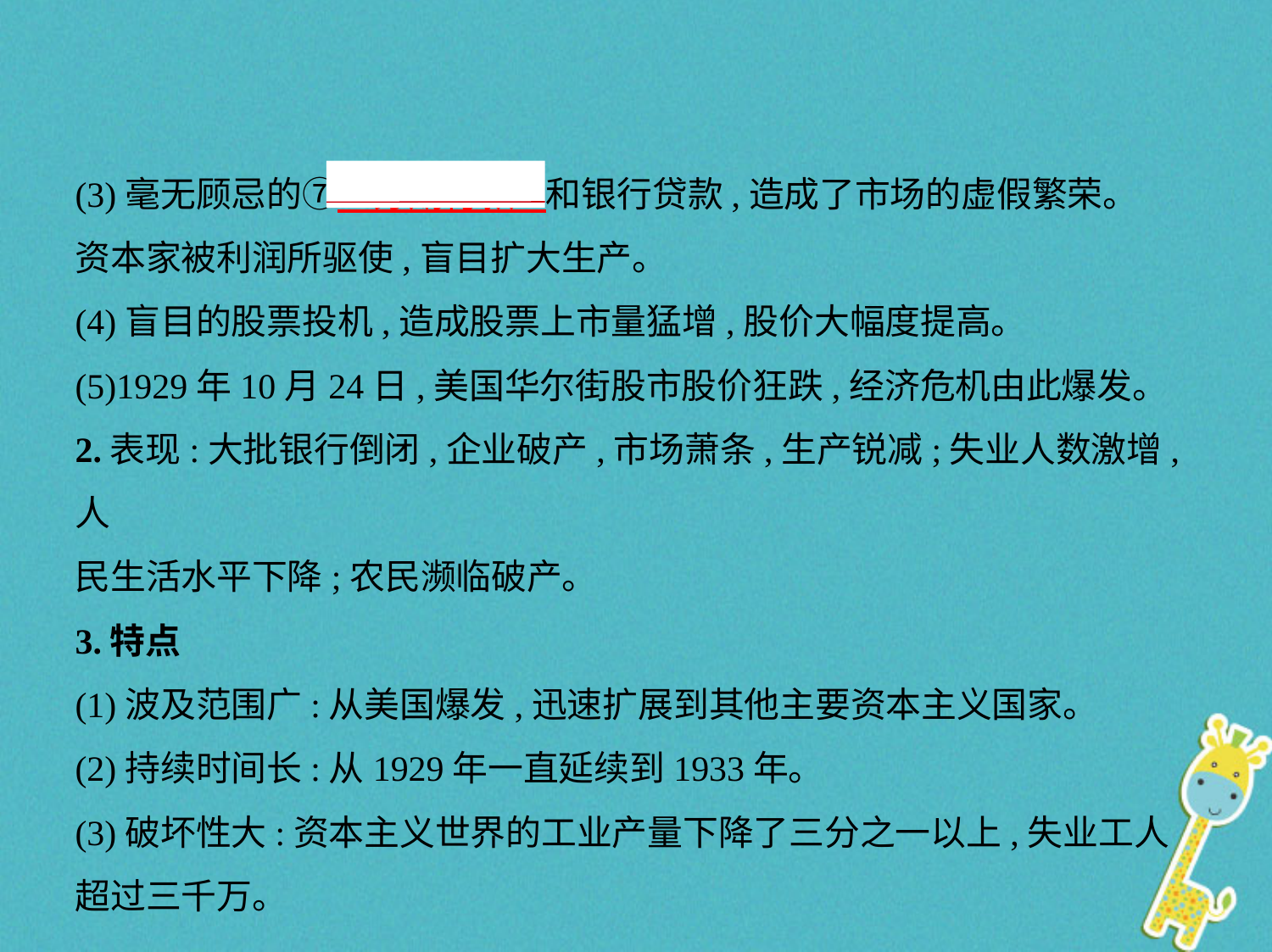

(3)毫无顾忌的⑦　分期付款    和银行贷款,造成了市场的虚假繁荣。
资本家被利润所驱使,盲目扩大生产。
(4)盲目的股票投机,造成股票上市量猛增,股价大幅度提高。
(5)1929年10月24日,美国华尔街股市股价狂跌,经济危机由此爆发。
2.表现:大批银行倒闭,企业破产,市场萧条,生产锐减;失业人数激增,人
民生活水平下降;农民濒临破产。
3.特点
(1)波及范围广:从美国爆发,迅速扩展到其他主要资本主义国家。
(2)持续时间长:从1929年一直延续到1933年。
(3)破坏性大:资本主义世界的工业产量下降了三分之一以上,失业工人
超过三千万。